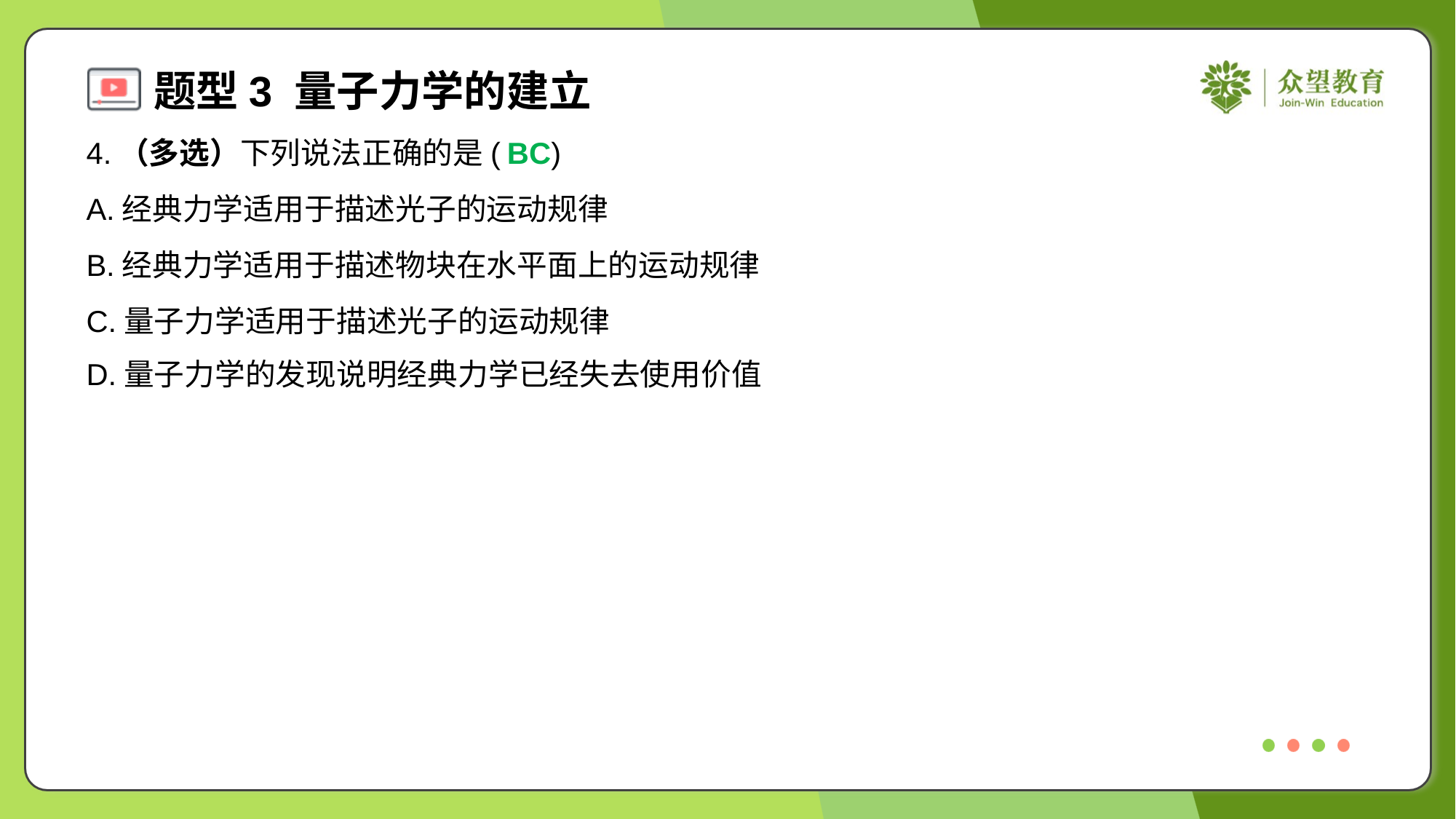

4.（多选）下列说法正确的是(      )
BC
A.经典力学适用于描述光子的运动规律
B.经典力学适用于描述物块在水平面上的运动规律
C.量子力学适用于描述光子的运动规律
D.量子力学的发现说明经典力学已经失去使用价值